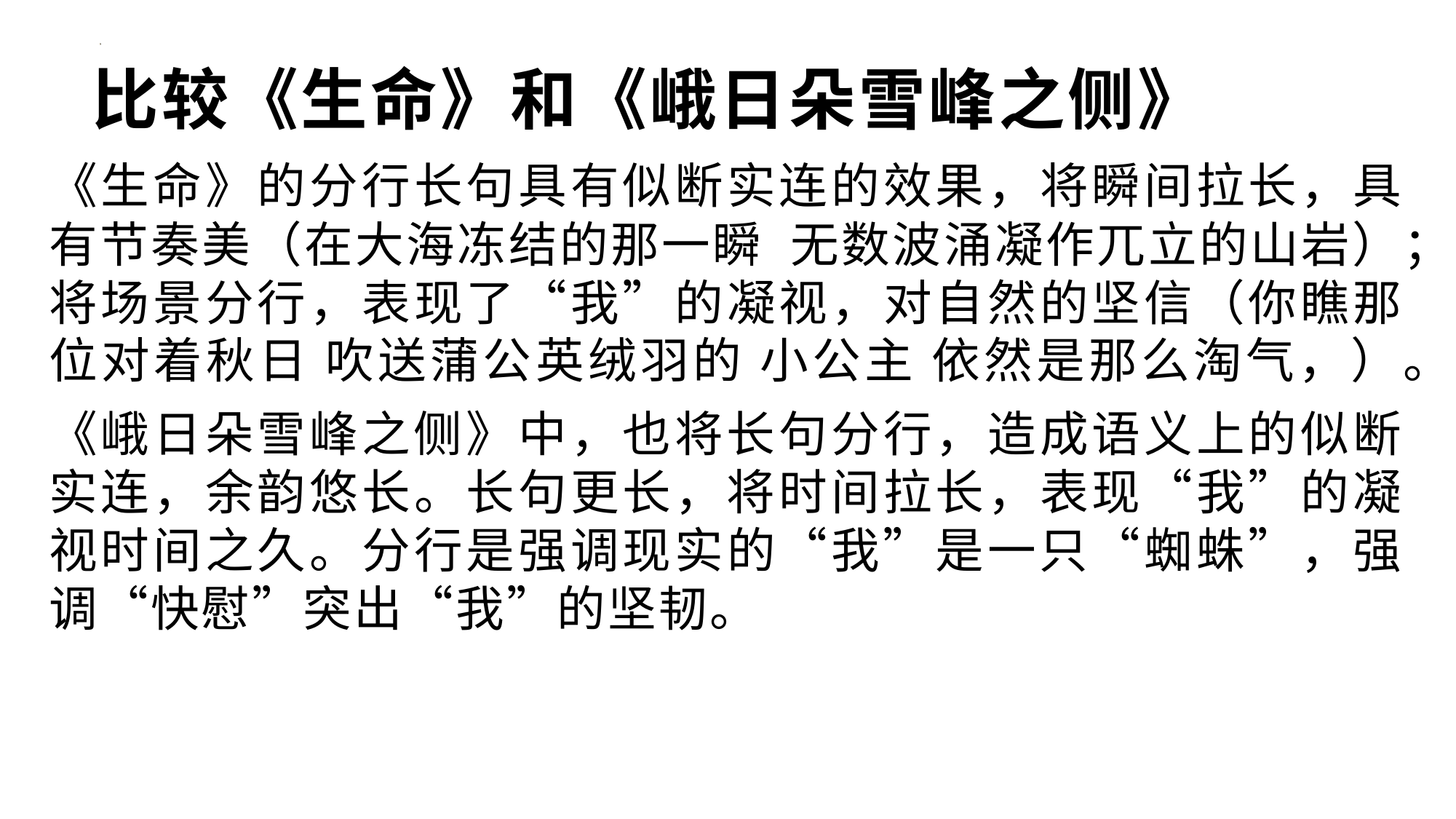

# 比较《生命》和《峨日朵雪峰之侧》
《生命》的分行长句具有似断实连的效果，将瞬间拉长，具有节奏美（在大海冻结的那一瞬  无数波涌凝作兀立的山岩）；将场景分行，表现了“我”的凝视，对自然的坚信（你瞧那位对着秋日 吹送蒲公英绒羽的 小公主 依然是那么淘气，）。
《峨日朵雪峰之侧》中，也将长句分行，造成语义上的似断实连，余韵悠长。长句更长，将时间拉长，表现“我”的凝视时间之久。分行是强调现实的“我”是一只“蜘蛛”，强调“快慰”突出“我”的坚韧。